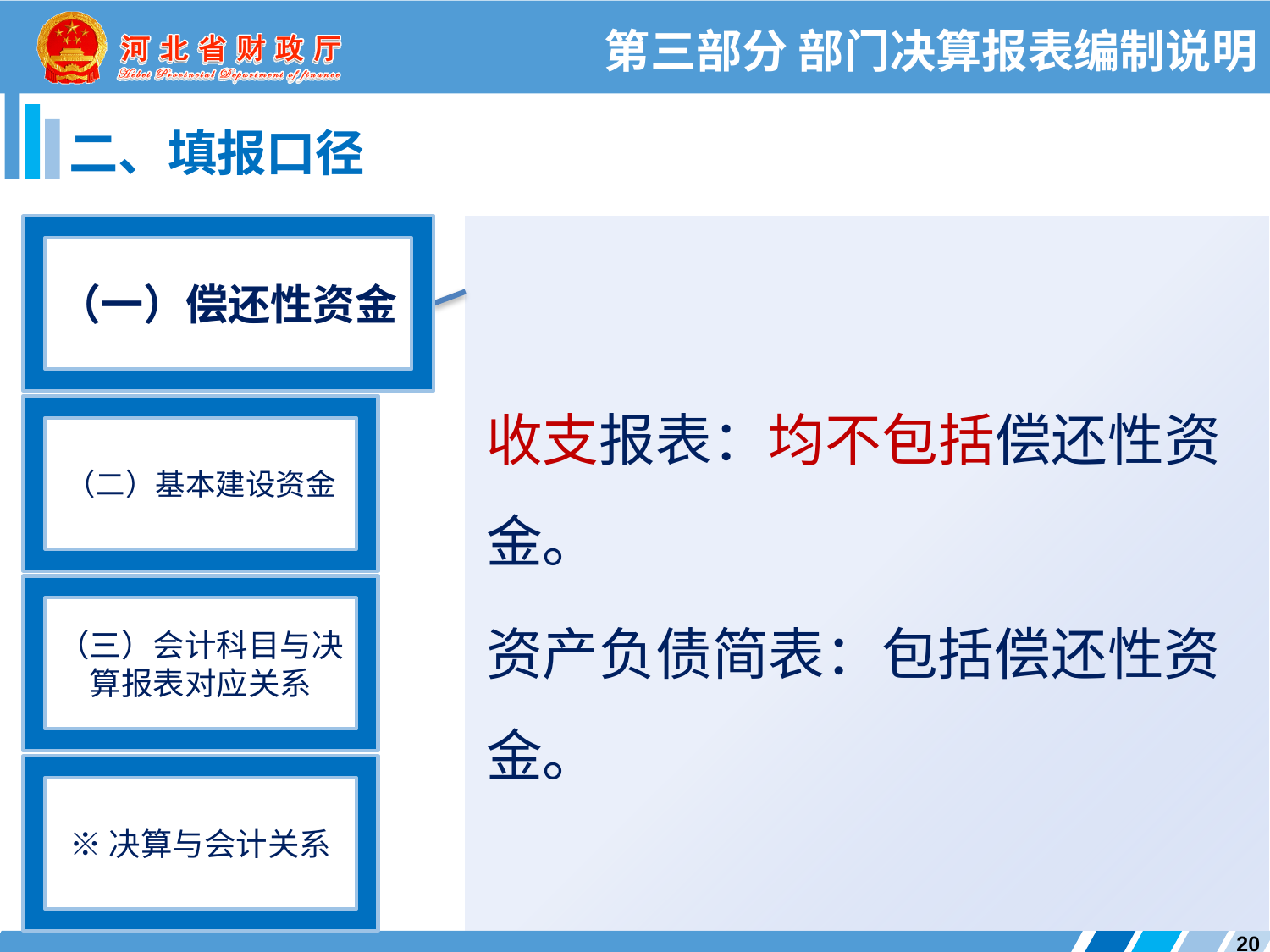

第三部分 部门决算报表编制说明
二、填报口径
（一）偿还性资金

收支报表：均不包括偿还性资金。
资产负债简表：包括偿还性资金。
（二）基本建设资金
（三）会计科目与决算报表对应关系
※决算与会计关系
20